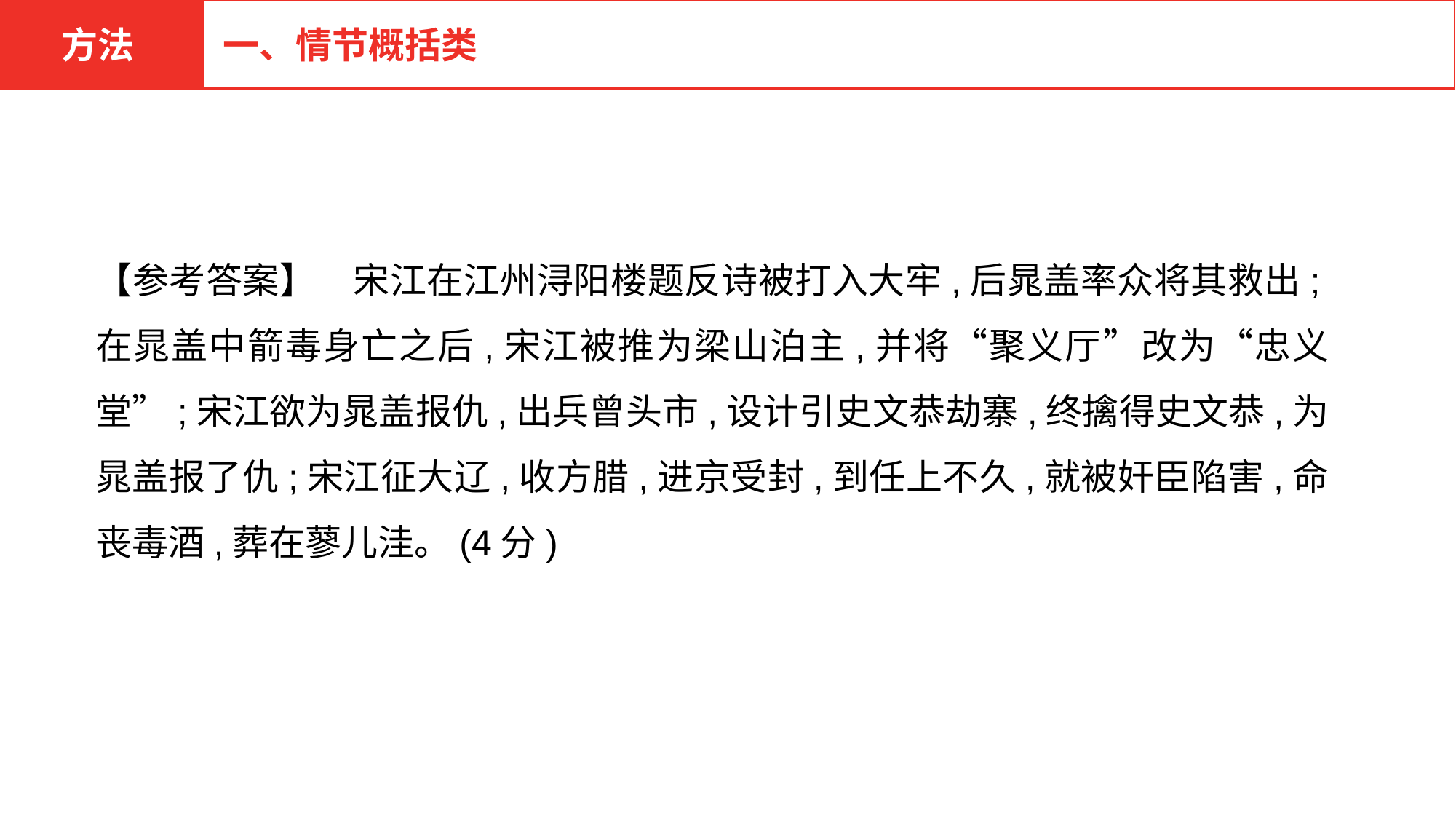

方法
一、情节概括类
【参考答案】　宋江在江州浔阳楼题反诗被打入大牢,后晁盖率众将其救出;在晁盖中箭毒身亡之后,宋江被推为梁山泊主,并将“聚义厅”改为“忠义堂”;宋江欲为晁盖报仇,出兵曾头市,设计引史文恭劫寨,终擒得史文恭,为晁盖报了仇;宋江征大辽,收方腊,进京受封,到任上不久,就被奸臣陷害,命丧毒酒,葬在蓼儿洼。(4分)